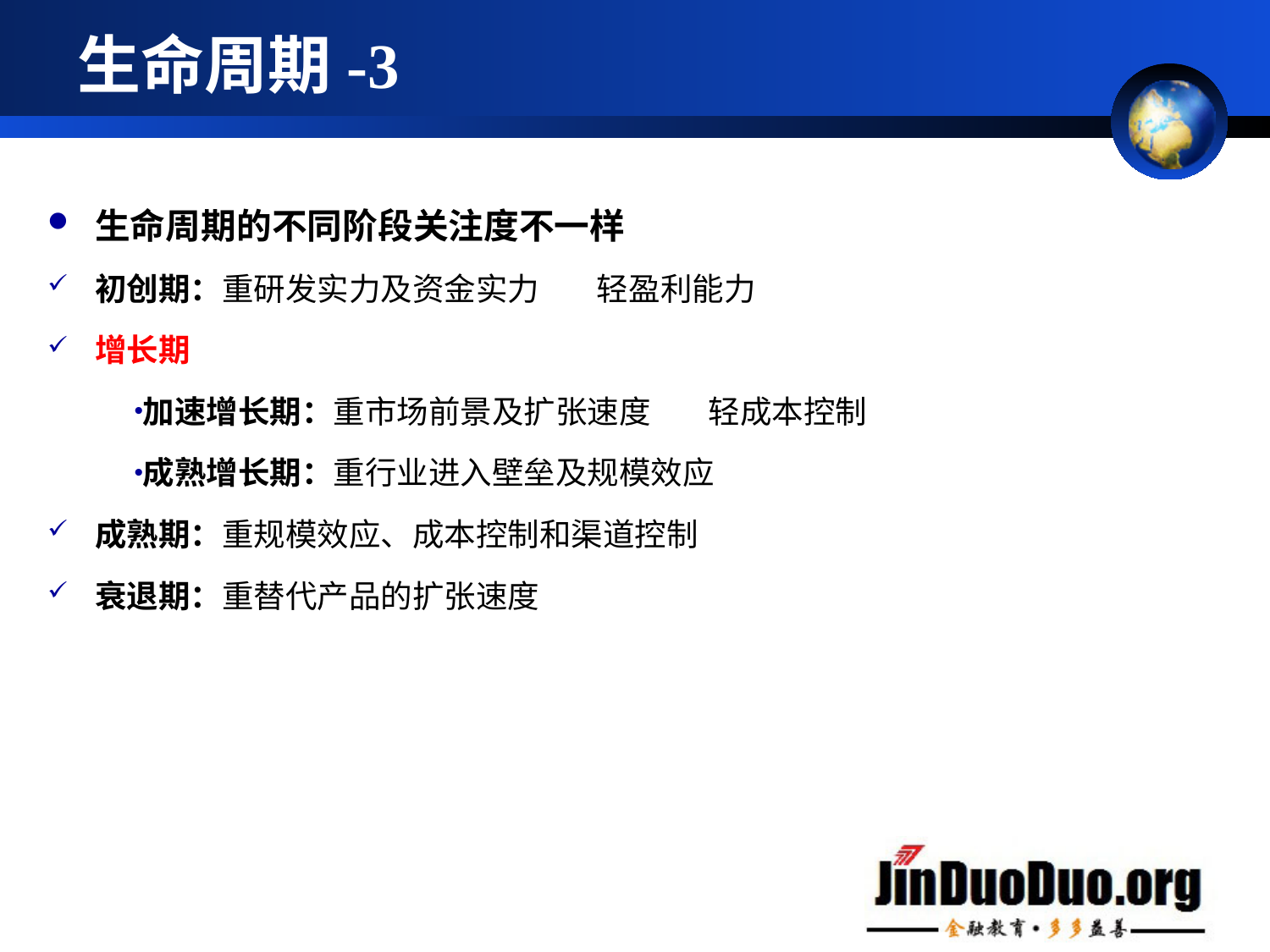

# 生命周期-3
生命周期的不同阶段关注度不一样
初创期：重研发实力及资金实力        轻盈利能力
增长期
加速增长期：重市场前景及扩张速度        轻成本控制
成熟增长期：重行业进入壁垒及规模效应
成熟期：重规模效应、成本控制和渠道控制
衰退期：重替代产品的扩张速度